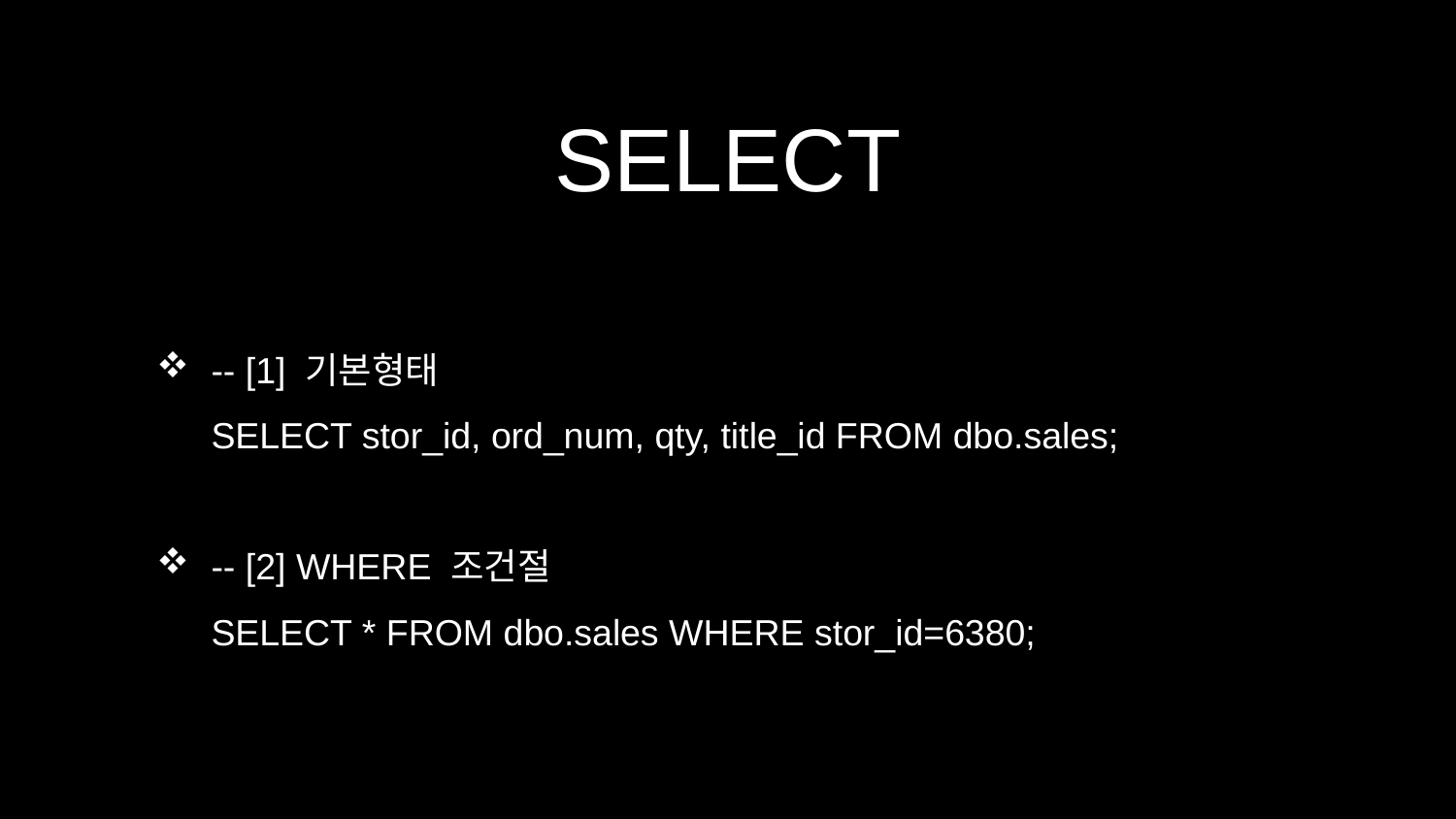

# SELECT
-- [1] 기본형태
SELECT stor_id, ord_num, qty, title_id FROM dbo.sales;

-- [2] WHERE 조건절
SELECT * FROM dbo.sales WHERE stor_id=6380;